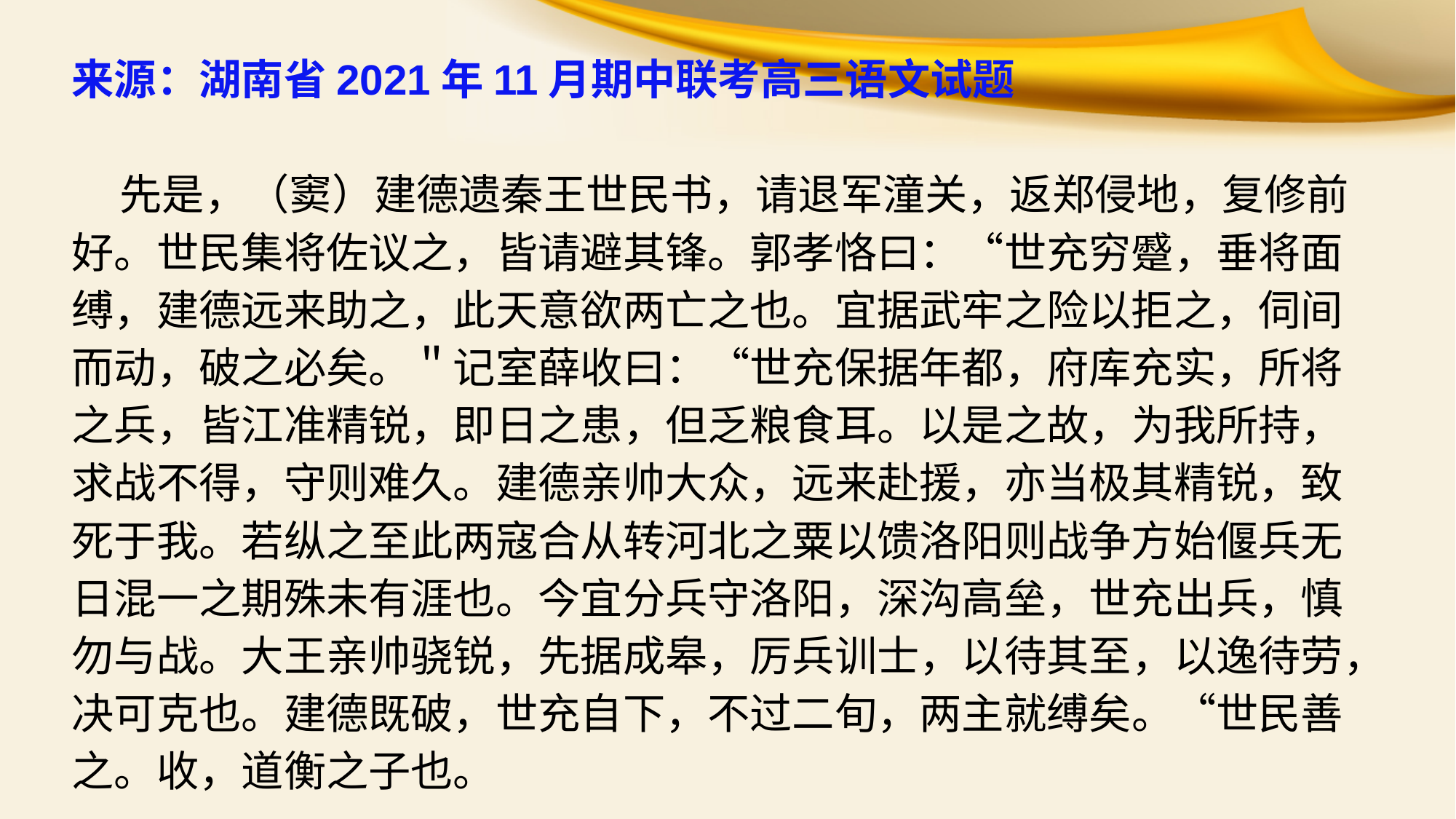

来源：湖南省2021年11月期中联考高三语文试题

    先是，（窦）建德遗秦王世民书，请退军潼关，返郑侵地，复修前好。世民集将佐议之，皆请避其锋。郭孝恪曰：“世充穷蹙，垂将面缚，建德远来助之，此天意欲两亡之也。宜据武牢之险以拒之，伺间而动，破之必矣。＂记室薛收曰：“世充保据年都，府库充实，所将之兵，皆江准精锐，即日之患，但乏粮食耳。以是之故，为我所持，求战不得，守则难久。建德亲帅大众，远来赴援，亦当极其精锐，致死于我。若纵之至此两寇合从转河北之粟以馈洛阳则战争方始偃兵无日混一之期殊未有涯也。今宜分兵守洛阳，深沟高垒，世充出兵，慎勿与战。大王亲帅骁锐，先据成皋，厉兵训士，以待其至，以逸待劳，决可克也。建德既破，世充自下，不过二旬，两主就缚矣。“世民善之。收，道衡之子也。